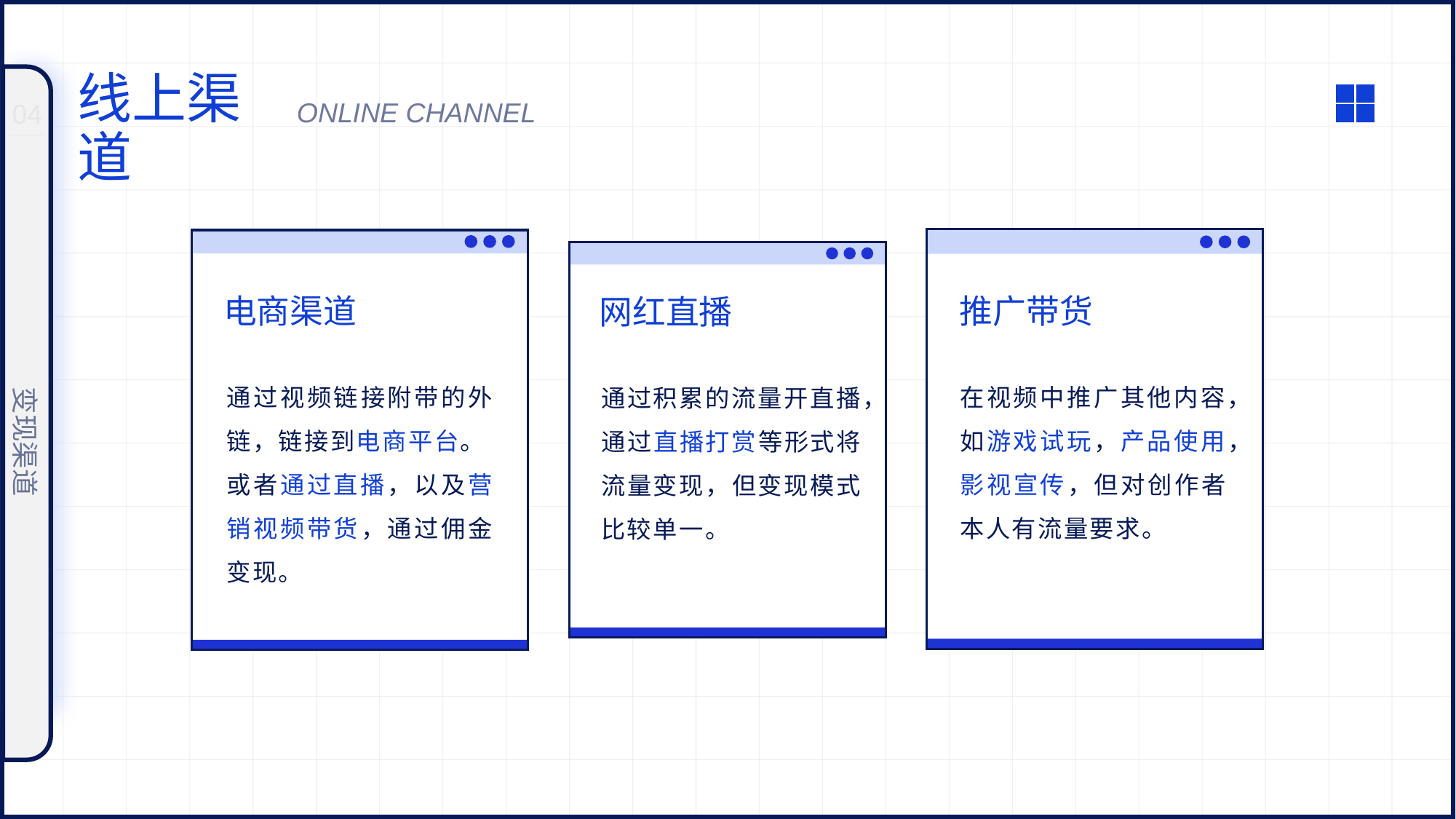

线上渠道
ONLINE CHANNEL
04

电商渠道
通过视频链接附带的外链，链接到电商平台。
或者通过直播，以及营销视频带货，通过佣金变现。

推广带货
在视频中推广其他内容，如游戏试玩，产品使用，影视宣传，但对创作者本人有流量要求。

网红直播
通过积累的流量开直播，
通过直播打赏等形式将流量变现，但变现模式比较单一。

变现渠道